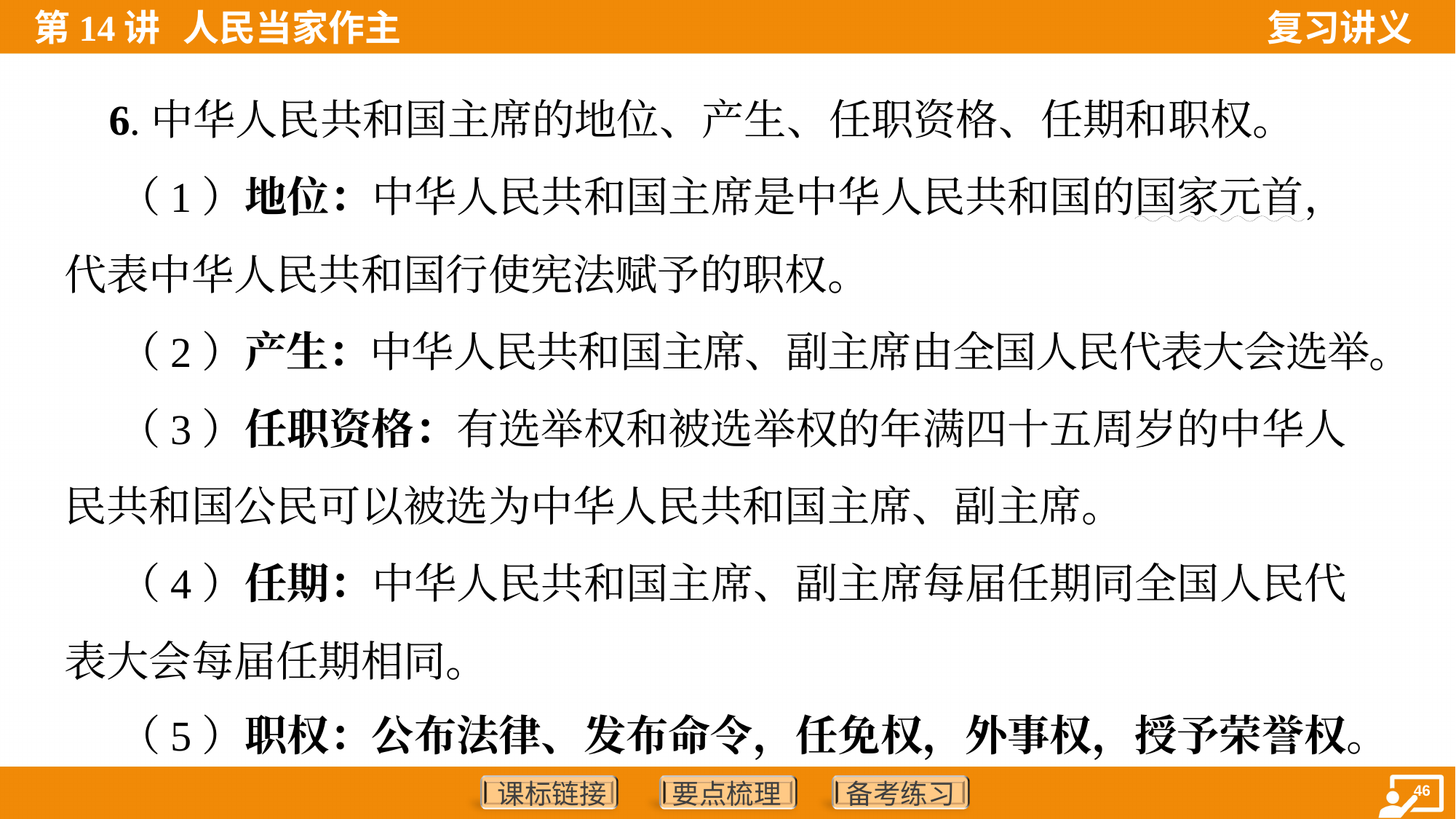

6.中华人民共和国主席的地位、产生、任职资格、任期和职权。
    （1）地位：中华人民共和国主席是中华人民共和国的国家元首，
代表中华人民共和国行使宪法赋予的职权。
    （2）产生：中华人民共和国主席、副主席由全国人民代表大会选举。
    （3）任职资格：有选举权和被选举权的年满四十五周岁的中华人
民共和国公民可以被选为中华人民共和国主席、副主席。
    （4）任期：中华人民共和国主席、副主席每届任期同全国人民代
表大会每届任期相同。
    （5）职权：公布法律、发布命令，任免权，外事权，授予荣誉权。